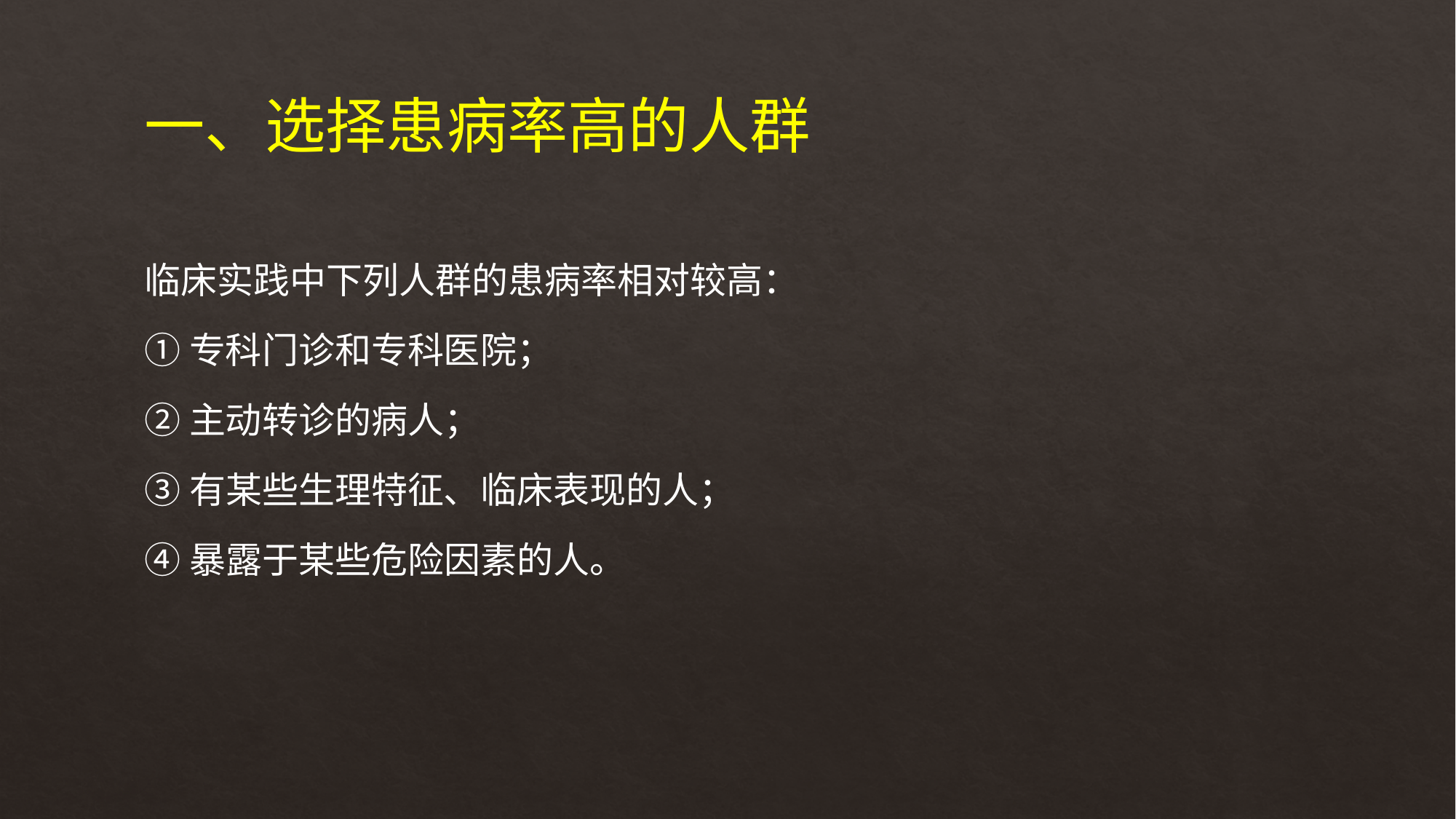

一、选择患病率高的人群
临床实践中下列人群的患病率相对较高：
①专科门诊和专科医院；
②主动转诊的病人；
③有某些生理特征、临床表现的人；
④暴露于某些危险因素的人。